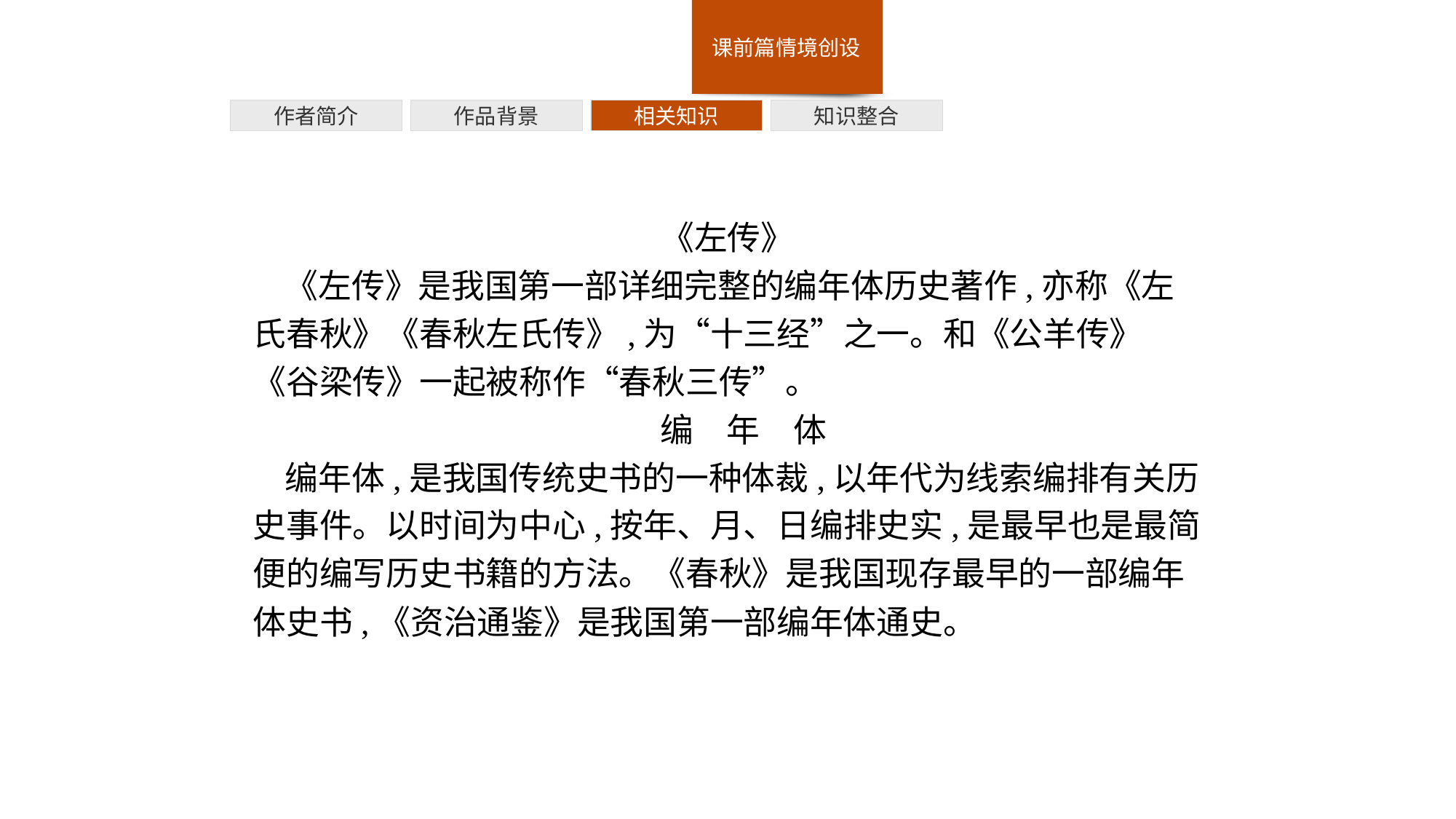

作者简介
作品背景
相关知识
知识整合
《左传》
《左传》是我国第一部详细完整的编年体历史著作,亦称《左氏春秋》《春秋左氏传》,为“十三经”之一。和《公羊传》《谷梁传》一起被称作“春秋三传”。
编　年　体
编年体,是我国传统史书的一种体裁,以年代为线索编排有关历史事件。以时间为中心,按年、月、日编排史实,是最早也是最简便的编写历史书籍的方法。《春秋》是我国现存最早的一部编年体史书,《资治通鉴》是我国第一部编年体通史。